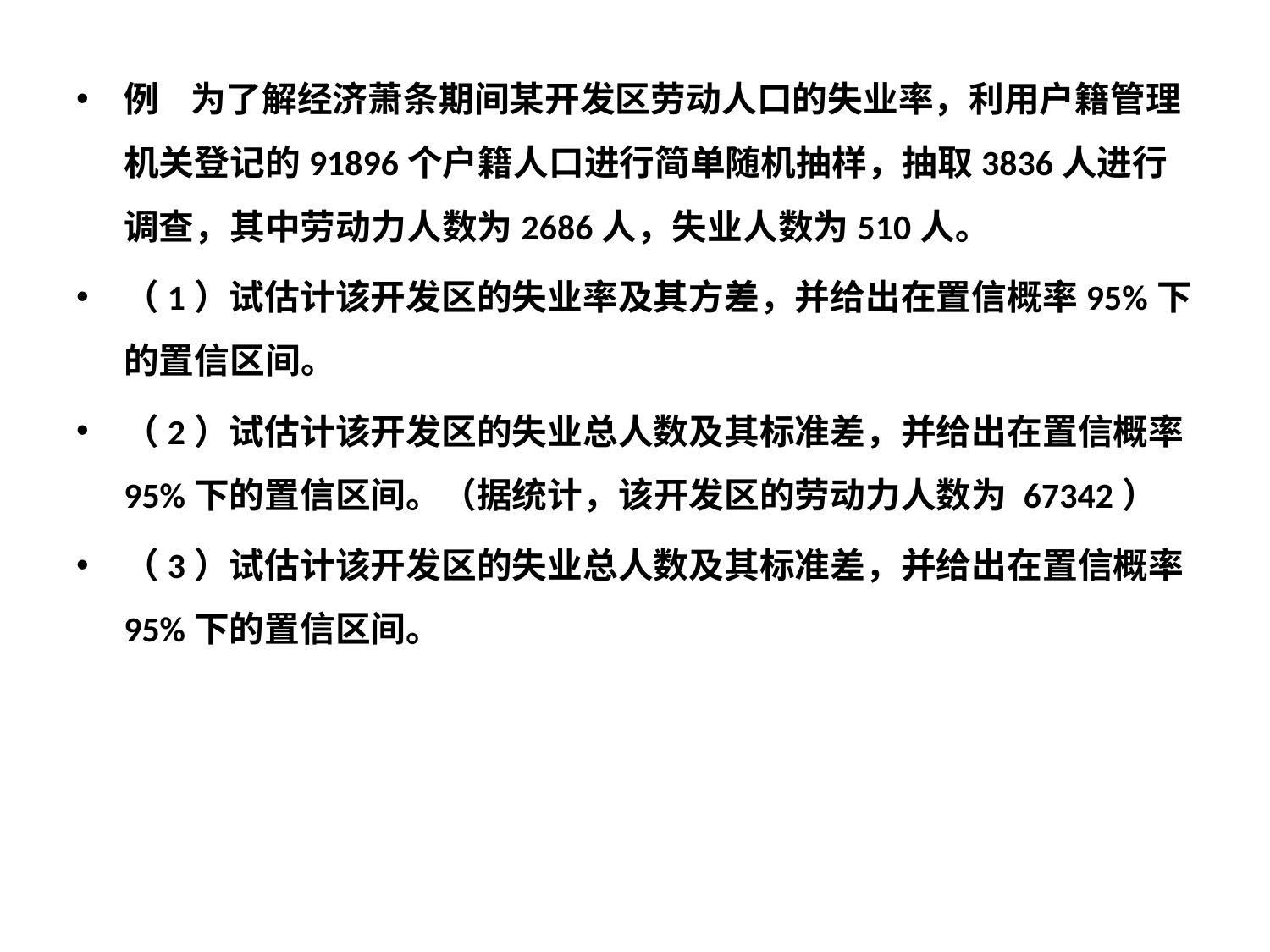

例    为了解经济萧条期间某开发区劳动人口的失业率，利用户籍管理机关登记的91896个户籍人口进行简单随机抽样，抽取3836人进行调查，其中劳动力人数为2686人，失业人数为510人。
（1）试估计该开发区的失业率及其方差，并给出在置信概率95%下的置信区间。
（2）试估计该开发区的失业总人数及其标准差，并给出在置信概率95%下的置信区间。（据统计，该开发区的劳动力人数为 67342）
（3）试估计该开发区的失业总人数及其标准差，并给出在置信概率95%下的置信区间。